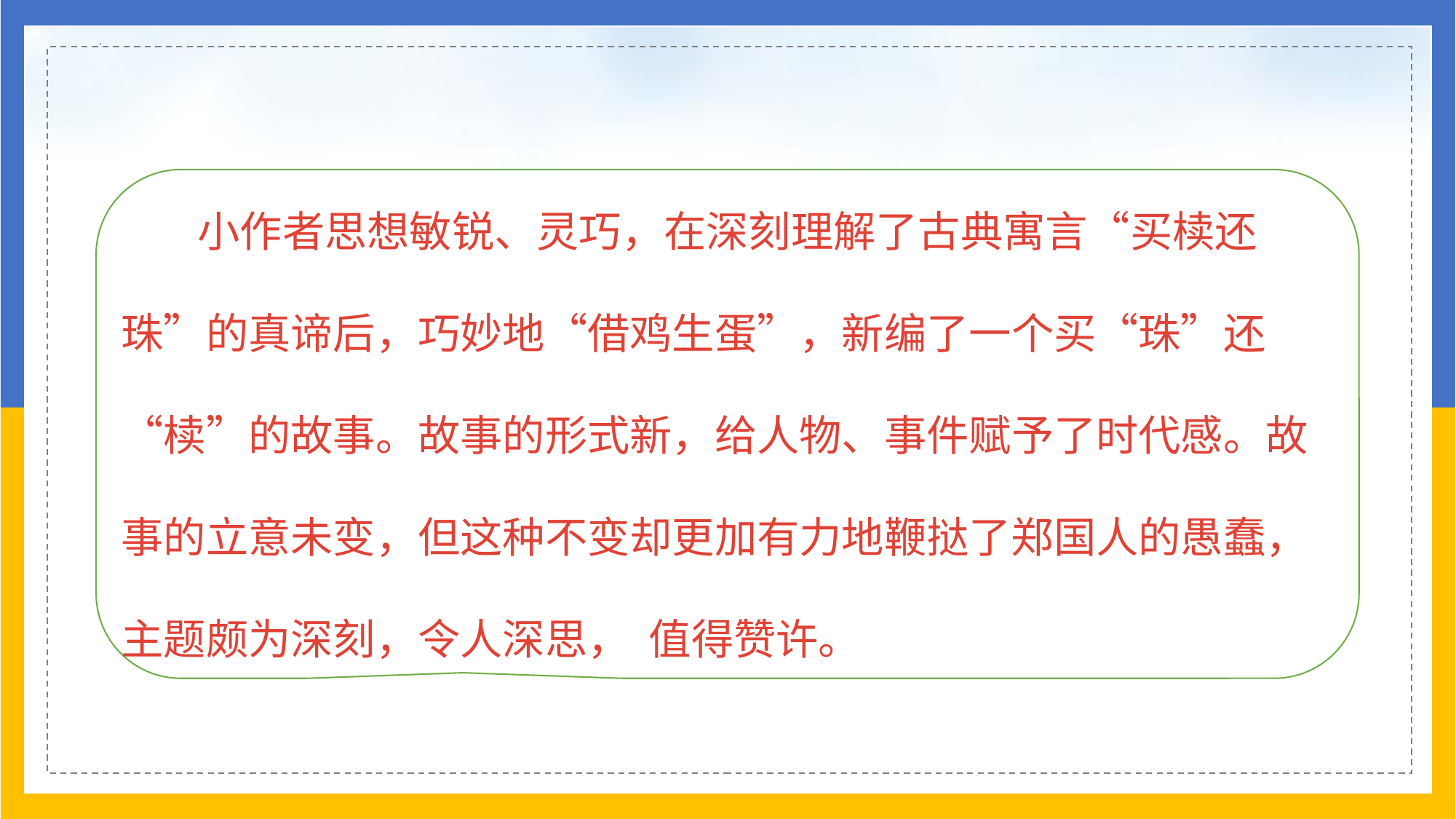

小作者思想敏锐、灵巧，在深刻理解了古典寓言“买椟还珠”的真谛后，巧妙地“借鸡生蛋”，新编了一个买“珠”还“椟”的故事。故事的形式新，给人物、事件赋予了时代感。故事的立意未变，但这种不变却更加有力地鞭挞了郑国人的愚蠢，主题颇为深刻，令人深思，  值得赞许。